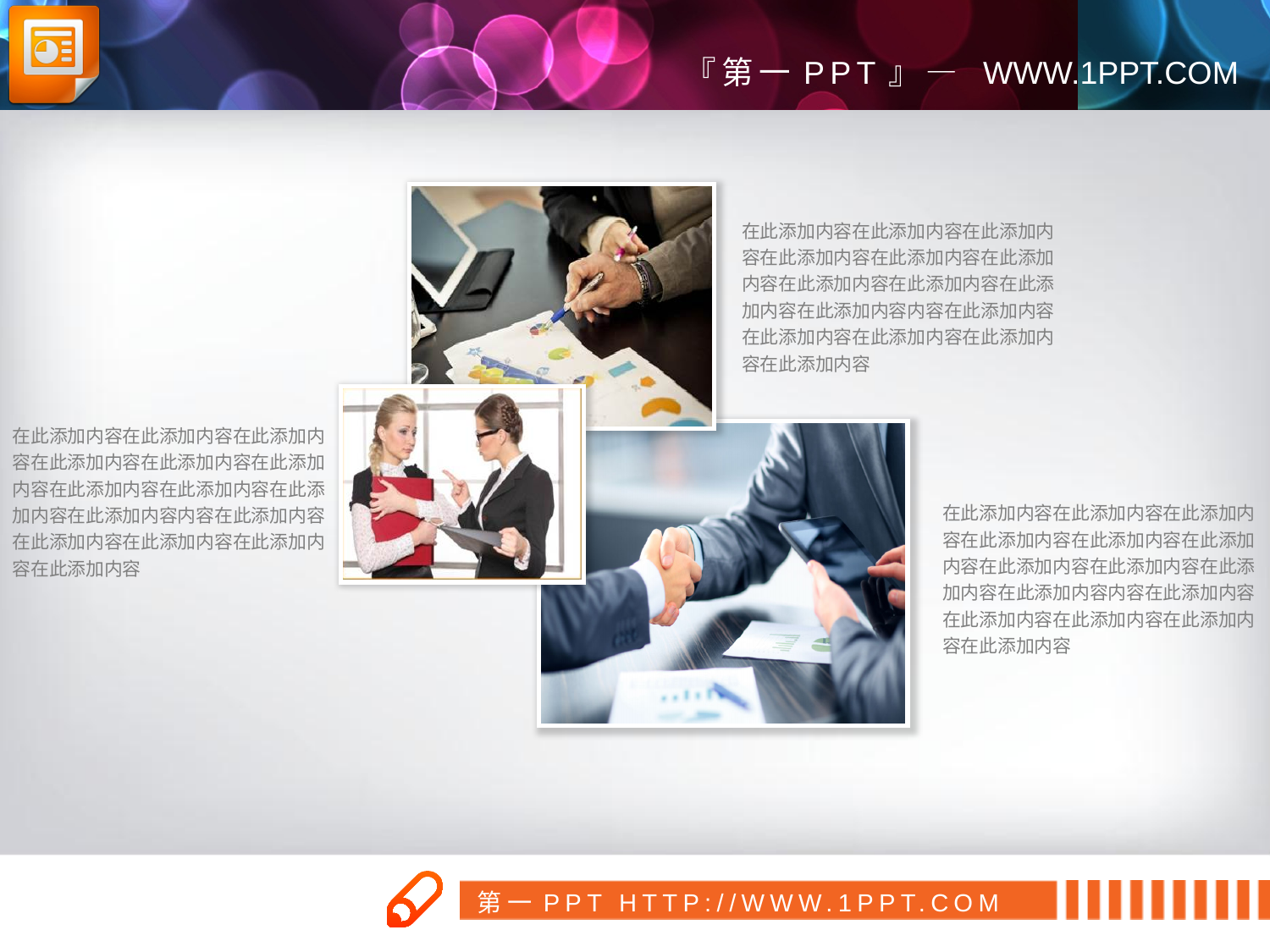

在此添加内容在此添加内容在此添加内容在此添加内容在此添加内容在此添加内容在此添加内容在此添加内容在此添加内容在此添加内容内容在此添加内容在此添加内容在此添加内容在此添加内容在此添加内容

在此添加内容在此添加内容在此添加内容在此添加内容在此添加内容在此添加内容在此添加内容在此添加内容在此添加内容在此添加内容内容在此添加内容在此添加内容在此添加内容在此添加内容在此添加内容

在此添加内容在此添加内容在此添加内容在此添加内容在此添加内容在此添加内容在此添加内容在此添加内容在此添加内容在此添加内容内容在此添加内容在此添加内容在此添加内容在此添加内容在此添加内容